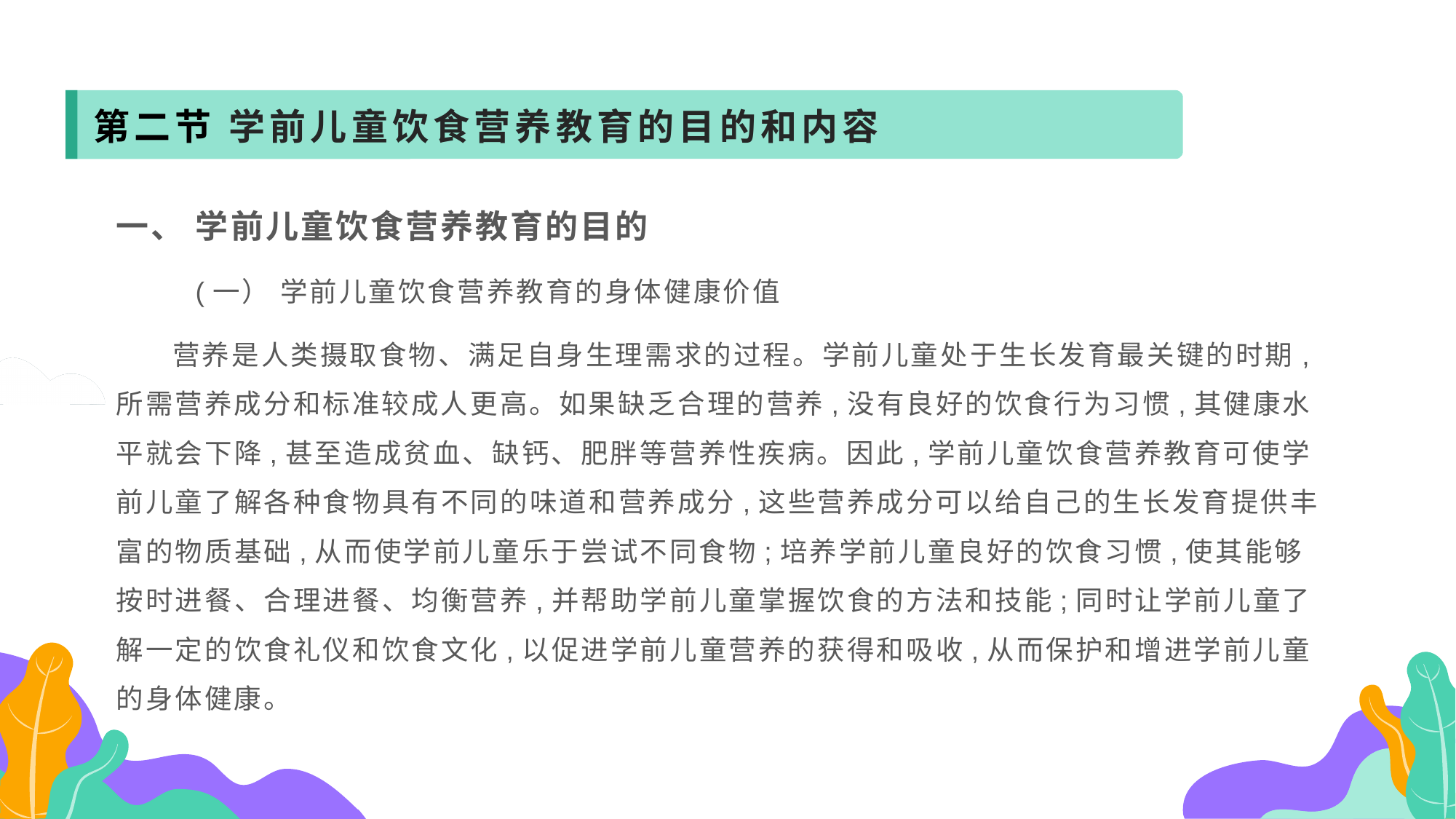

第二节 学前儿童饮食营养教育的目的和内容
一、 学前儿童饮食营养教育的目的
        (一） 学前儿童饮食营养教育的身体健康价值
      营养是人类摄取食物、满足自身生理需求的过程。学前儿童处于生长发育最关键的时期,所需营养成分和标准较成人更高。如果缺乏合理的营养,没有良好的饮食行为习惯,其健康水平就会下降,甚至造成贫血、缺钙、肥胖等营养性疾病。因此,学前儿童饮食营养教育可使学前儿童了解各种食物具有不同的味道和营养成分,这些营养成分可以给自己的生长发育提供丰富的物质基础,从而使学前儿童乐于尝试不同食物;培养学前儿童良好的饮食习惯,使其能够按时进餐、合理进餐、均衡营养,并帮助学前儿童掌握饮食的方法和技能;同时让学前儿童了解一定的饮食礼仪和饮食文化,以促进学前儿童营养的获得和吸收,从而保护和增进学前儿童的身体健康。